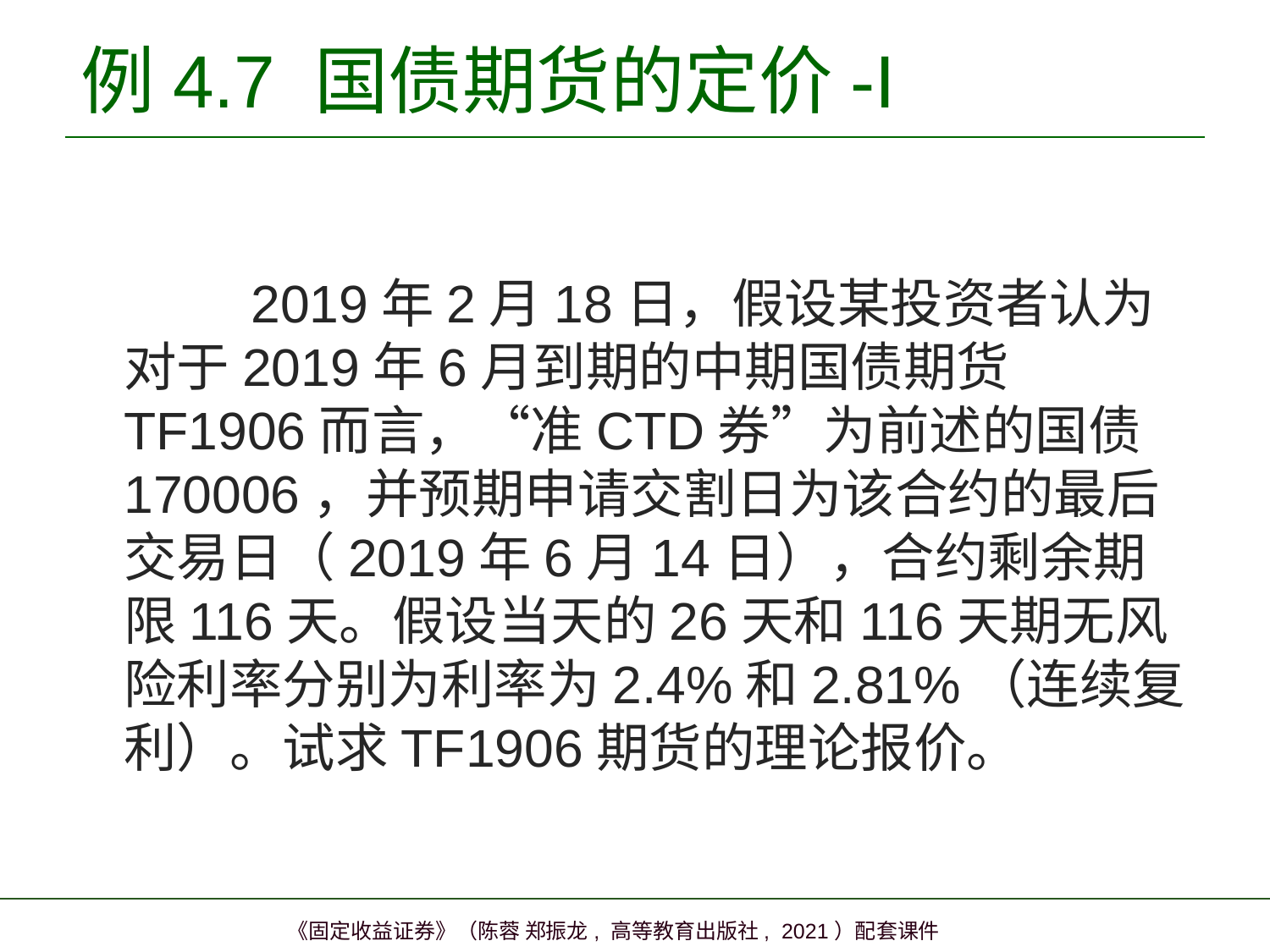

# 例4.7 国债期货的定价-I

		2019年2月18日，假设某投资者认为对于2019年6月到期的中期国债期货TF1906而言，“准CTD券”为前述的国债170006，并预期申请交割日为该合约的最后交易日（2019年6月14日），合约剩余期限116天。假设当天的26天和116天期无风险利率分别为利率为2.4%和2.81%（连续复利）。试求TF1906期货的理论报价。
54